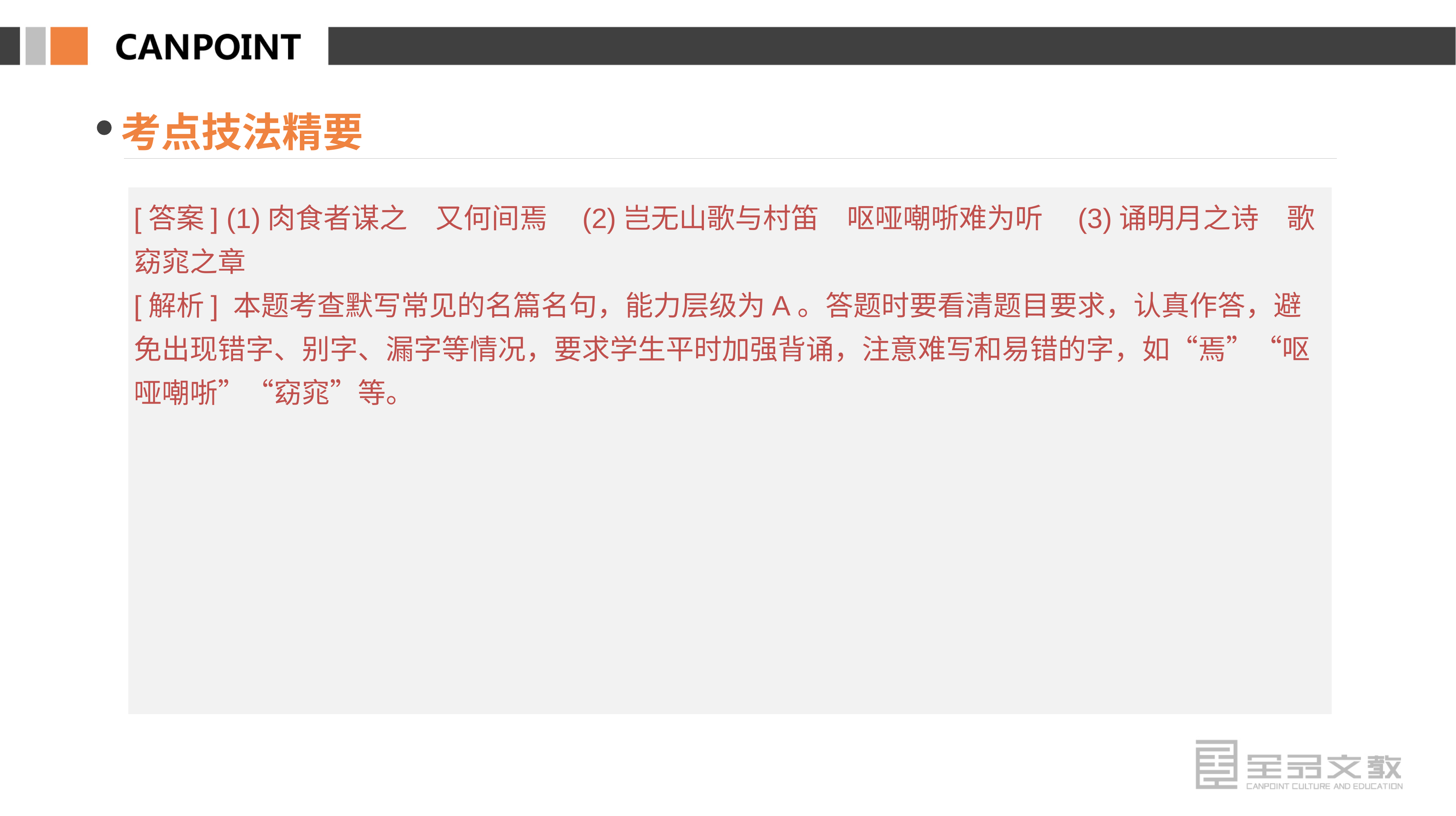

考点技法精要

[答案] (1)肉食者谋之　又何间焉　(2)岂无山歌与村笛　呕哑嘲哳难为听　(3)诵明月之诗　歌窈窕之章
[解析] 本题考查默写常见的名篇名句，能力层级为A。答题时要看清题目要求，认真作答，避免出现错字、别字、漏字等情况，要求学生平时加强背诵，注意难写和易错的字，如“焉”“呕哑嘲哳”“窈窕”等。